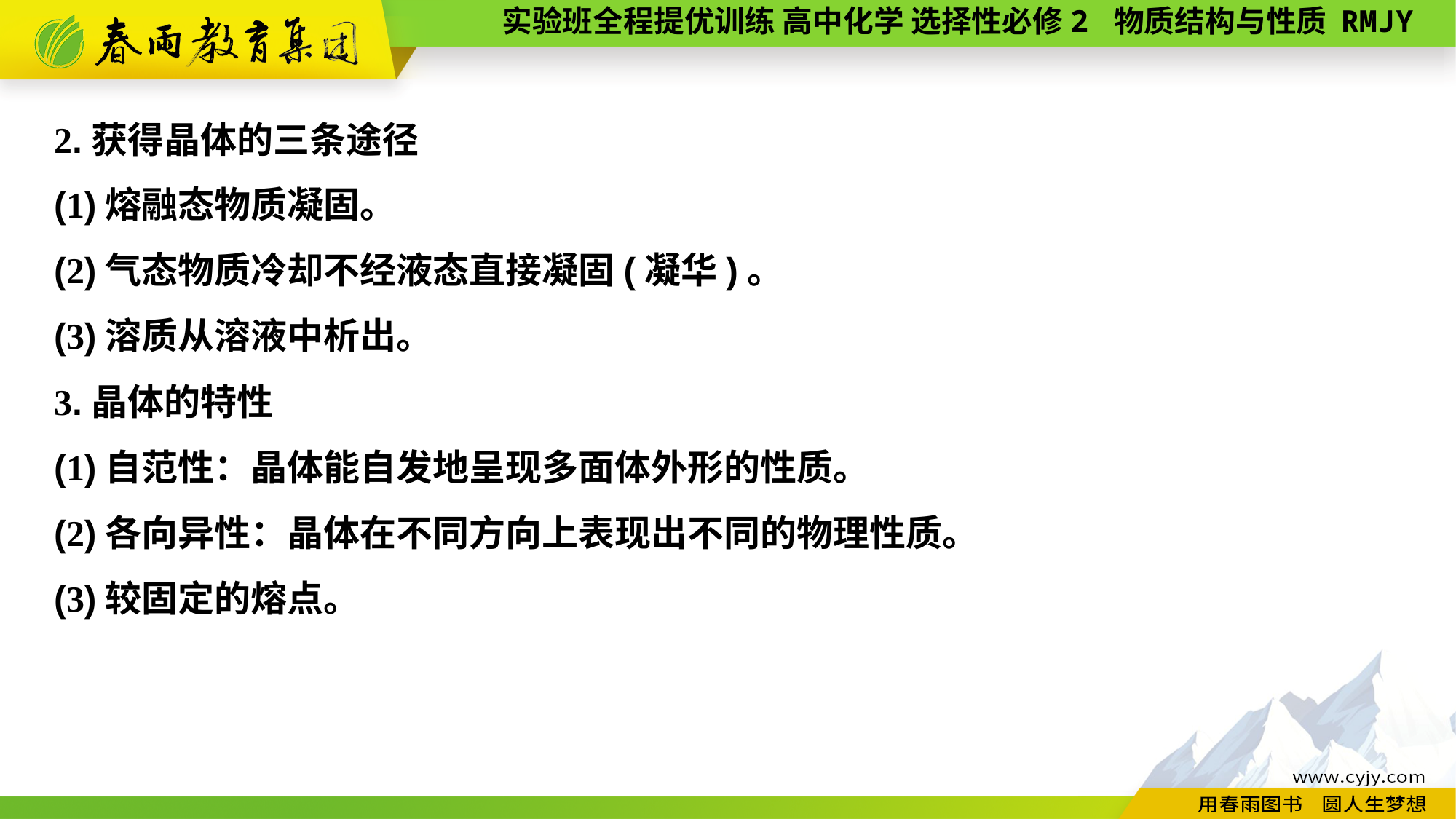

2.获得晶体的三条途径
(1)熔融态物质凝固。
(2)气态物质冷却不经液态直接凝固(凝华)。
(3)溶质从溶液中析出。
3.晶体的特性
(1)自范性：晶体能自发地呈现多面体外形的性质。
(2)各向异性：晶体在不同方向上表现出不同的物理性质。
(3)较固定的熔点。